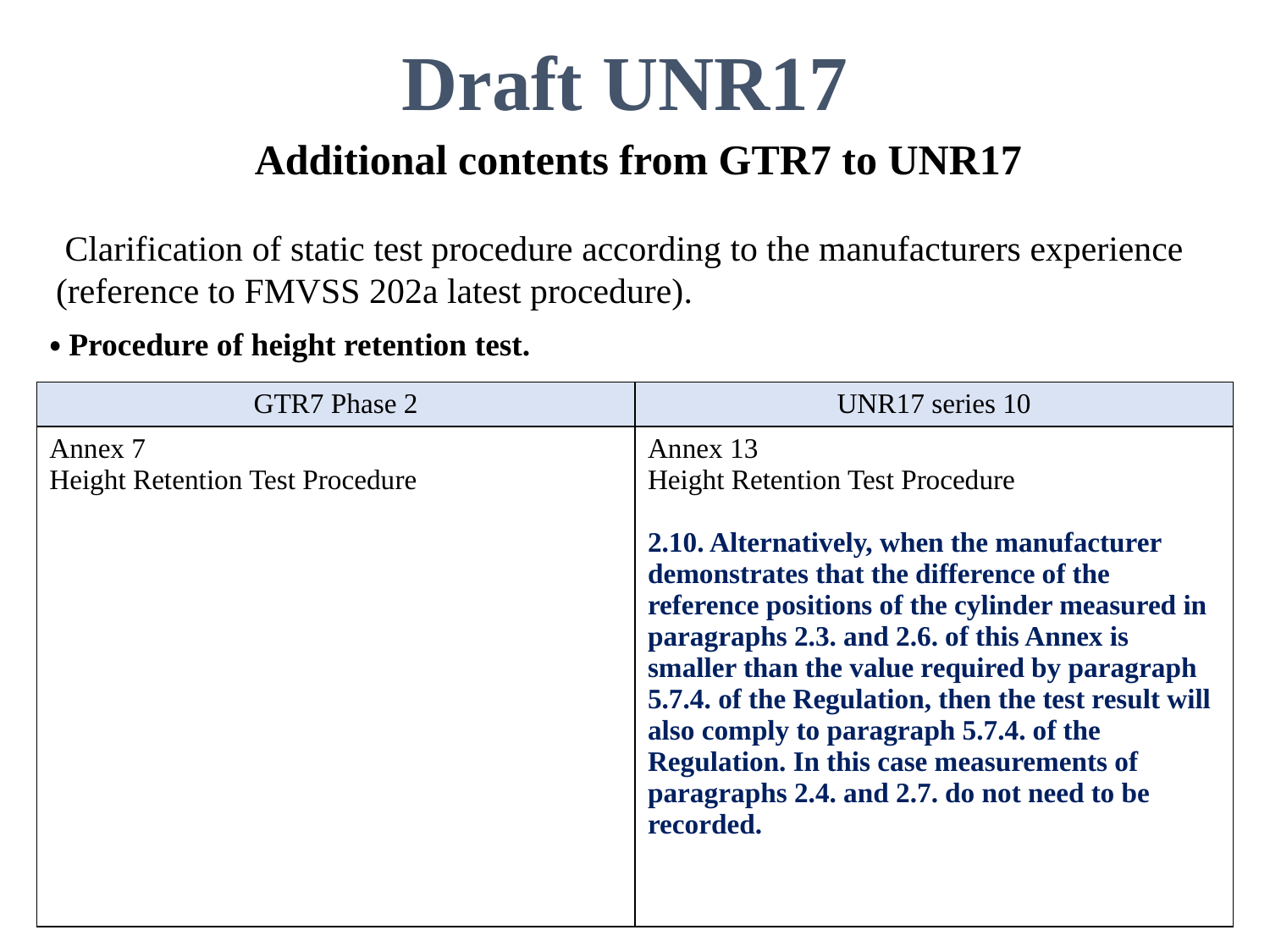

Draft UNR17
Additional contents from GTR7 to UNR17

 Clarification of static test procedure according to the manufacturers experience (reference to FMVSS 202a latest procedure).
・Procedure of height retention test.
| GTR7 Phase 2 | UNR17 series 10 |
| --- | --- |
| Annex 7 Height Retention Test Procedure | Annex 13 Height Retention Test Procedure 2.10. Alternatively, when the manufacturer demonstrates that the difference of the reference positions of the cylinder measured in paragraphs 2.3. and 2.6. of this Annex is smaller than the value required by paragraph 5.7.4. of the Regulation, then the test result will also comply to paragraph 5.7.4. of the Regulation. In this case measurements of paragraphs 2.4. and 2.7. do not need to be recorded. |